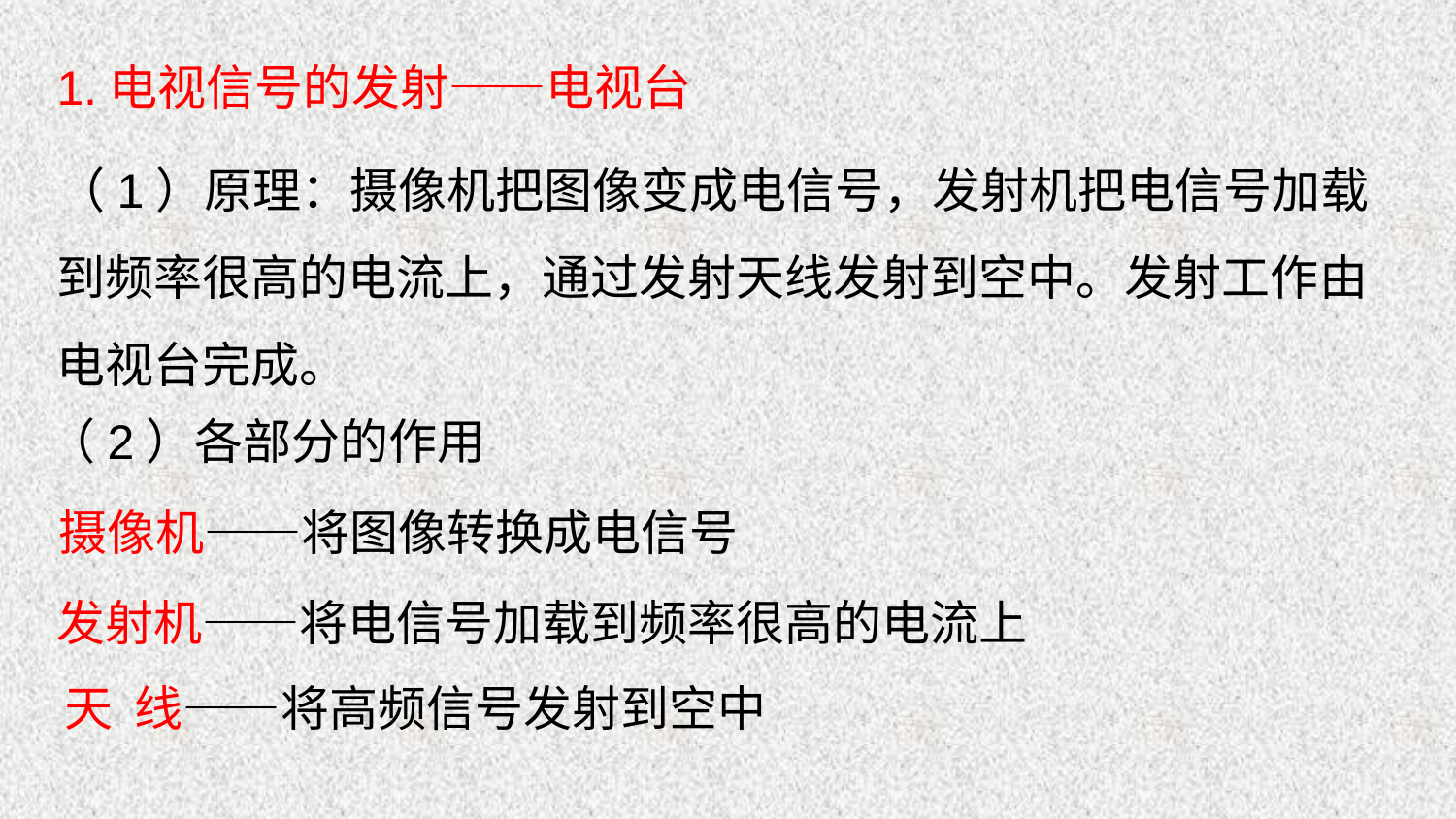

1.电视信号的发射——电视台
（1）原理：摄像机把图像变成电信号，发射机把电信号加载到频率很高的电流上，通过发射天线发射到空中。发射工作由电视台完成。
（2）各部分的作用
摄像机——将图像转换成电信号
发射机——将电信号加载到频率很高的电流上
天  线——将高频信号发射到空中